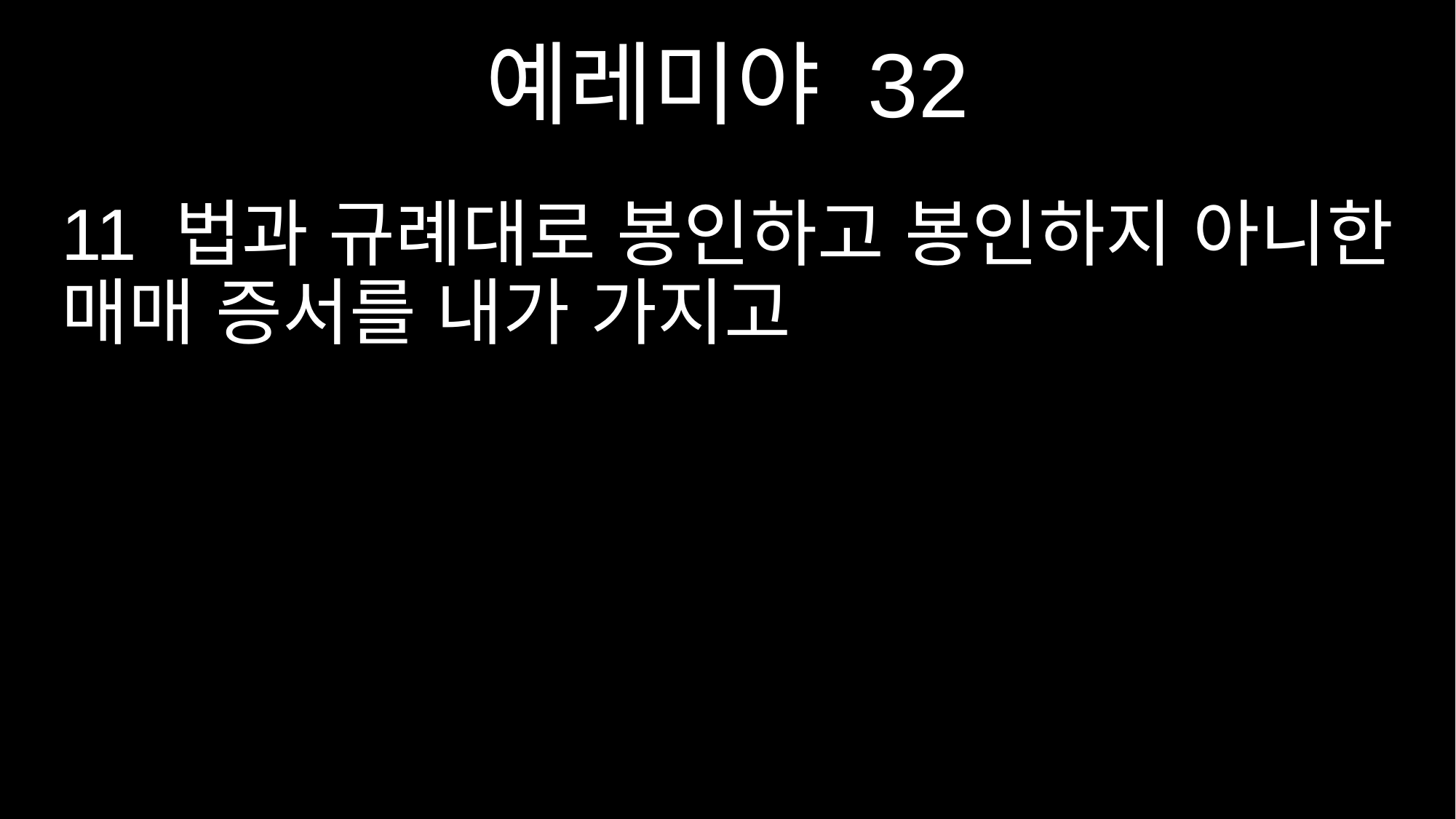

예레미야 32
11 법과 규례대로 봉인하고 봉인하지 아니한 매매 증서를 내가 가지고